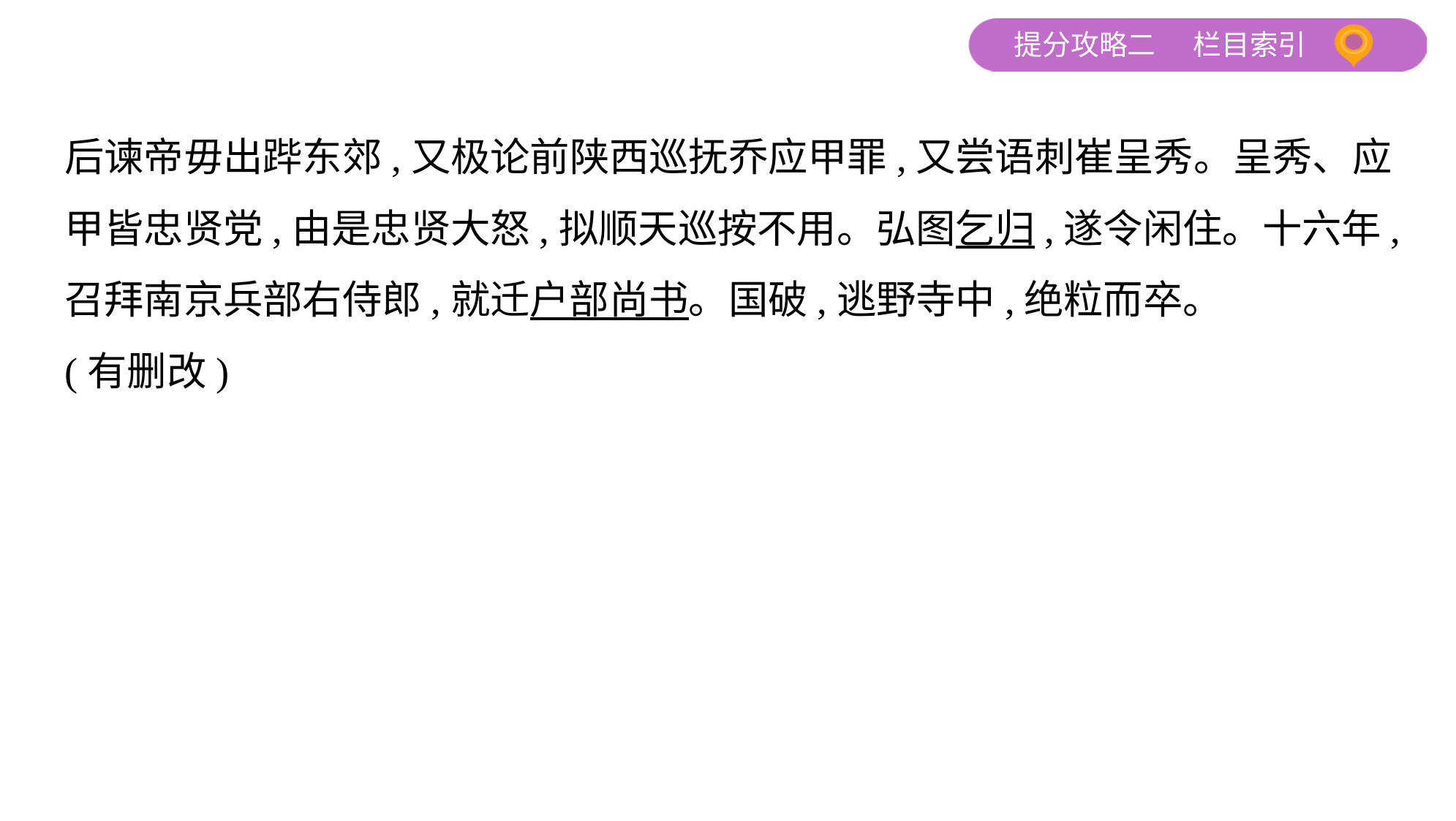

后谏帝毋出跸东郊,又极论前陕西巡抚乔应甲罪,又尝语刺崔呈秀。呈秀、应
甲皆忠贤党,由是忠贤大怒,拟顺天巡按不用。弘图乞归,遂令闲住。十六年,
召拜南京兵部右侍郎,就迁户部尚书。国破,逃野寺中,绝粒而卒。
(有删改)